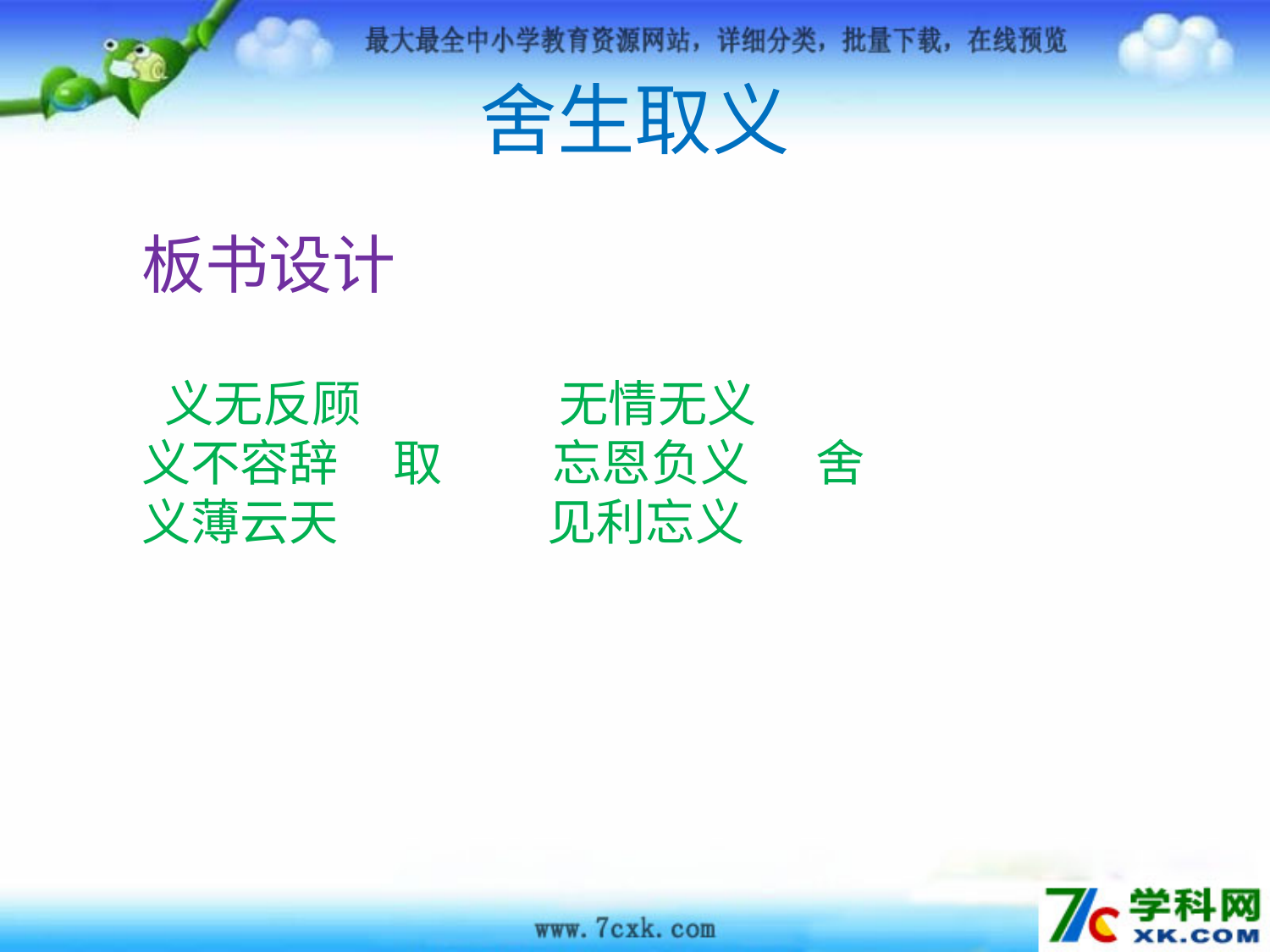

舍生取义
板书设计

 义无反顾                  无情无义
义不容辞     取          忘恩负义      舍
义薄云天                   见利忘义